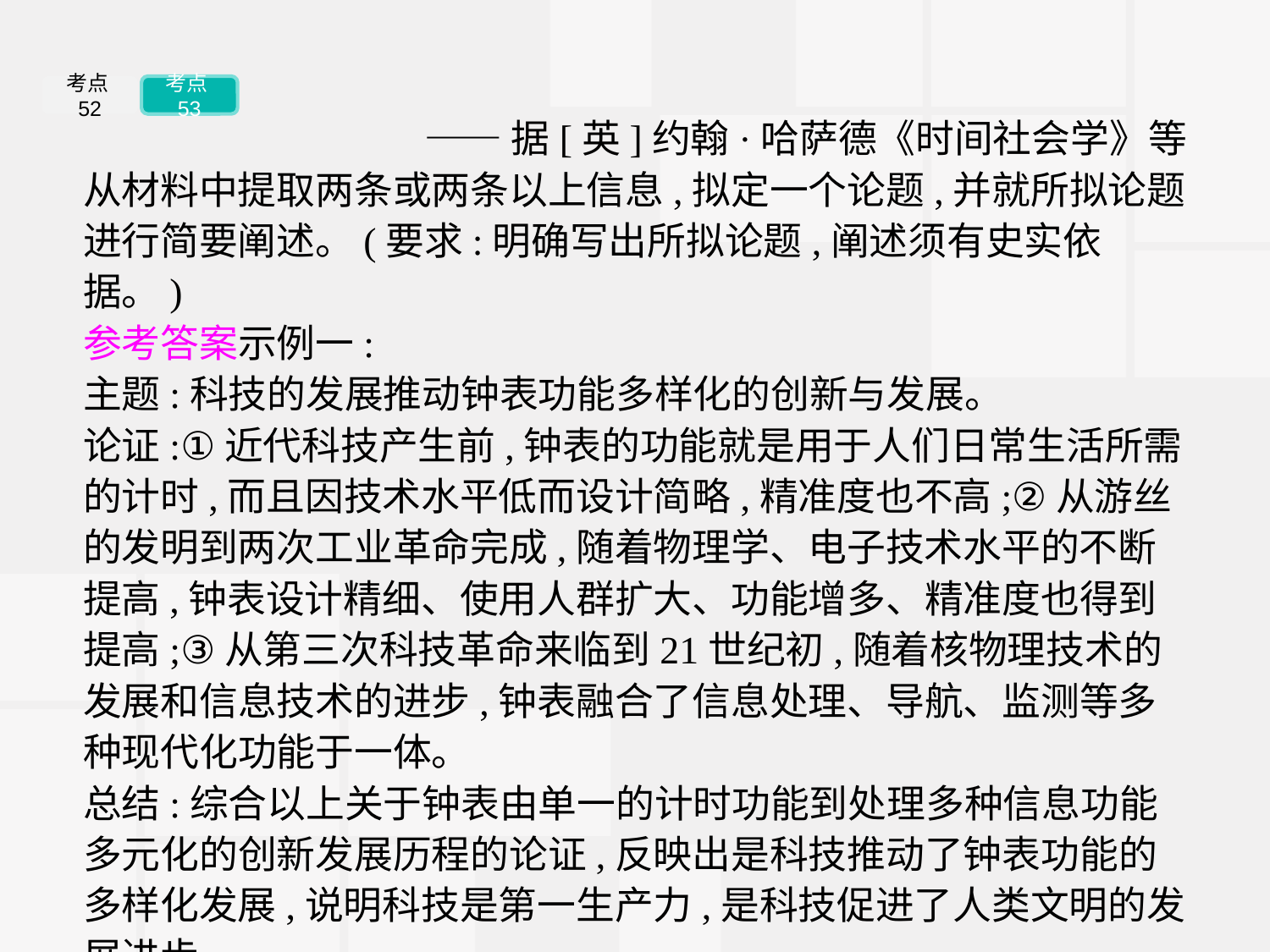

考点52
考点53
——据[英]约翰·哈萨德《时间社会学》等
从材料中提取两条或两条以上信息,拟定一个论题,并就所拟论题进行简要阐述。(要求:明确写出所拟论题,阐述须有史实依据。)
参考答案示例一:
主题:科技的发展推动钟表功能多样化的创新与发展。
论证:①近代科技产生前,钟表的功能就是用于人们日常生活所需的计时,而且因技术水平低而设计简略,精准度也不高;②从游丝的发明到两次工业革命完成,随着物理学、电子技术水平的不断提高,钟表设计精细、使用人群扩大、功能增多、精准度也得到提高;③从第三次科技革命来临到21世纪初,随着核物理技术的发展和信息技术的进步,钟表融合了信息处理、导航、监测等多种现代化功能于一体。
总结:综合以上关于钟表由单一的计时功能到处理多种信息功能多元化的创新发展历程的论证,反映出是科技推动了钟表功能的多样化发展,说明科技是第一生产力,是科技促进了人类文明的发展进步。